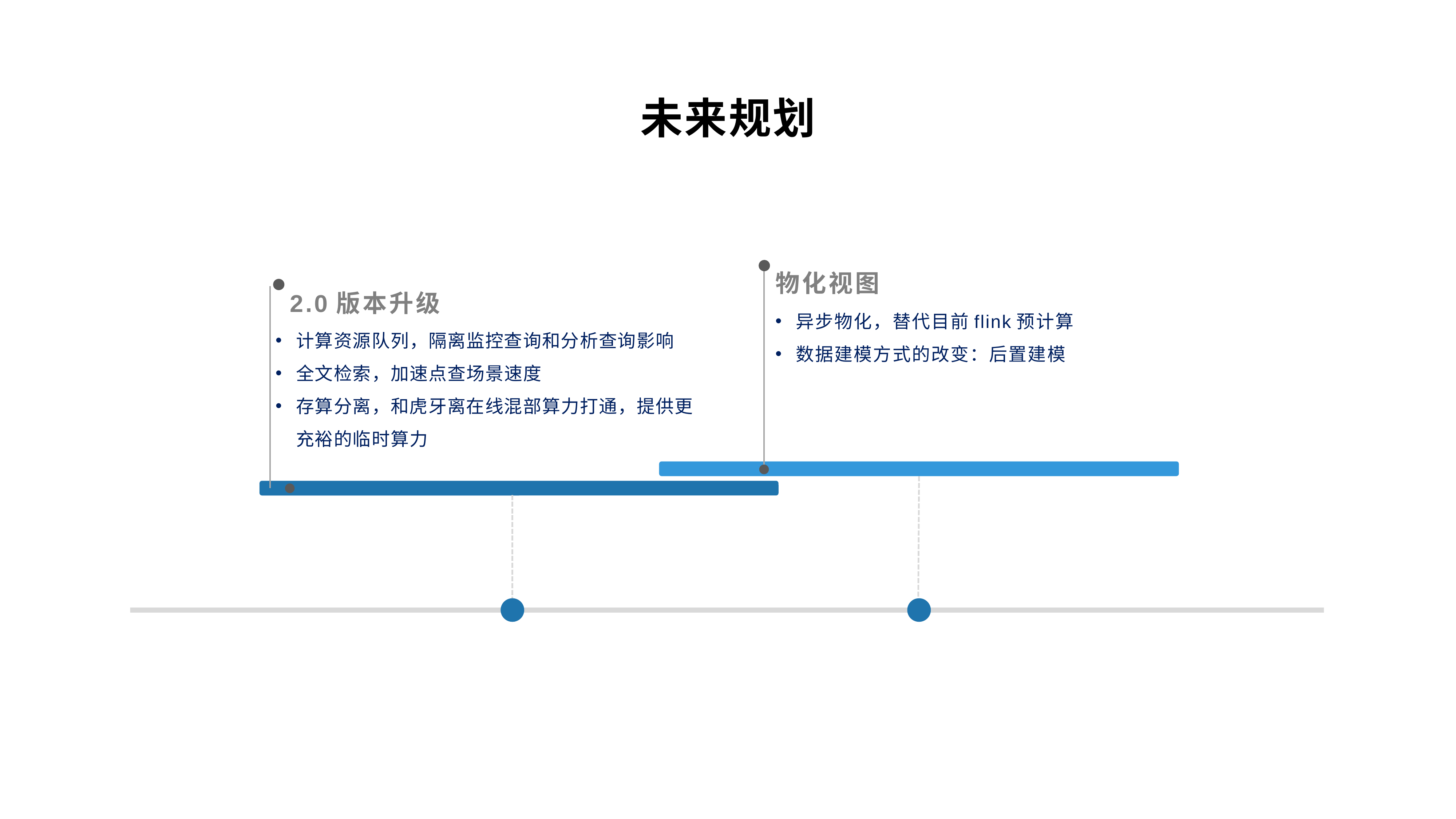

未来规划
物化视图

2.0版本升级

异步物化，替代目前flink预计算
数据建模方式的改变：后置建模
计算资源队列，隔离监控查询和分析查询影响
全文检索，加速点查场景速度
存算分离，和虎牙离在线混部算力打通，提供更充裕的临时算力